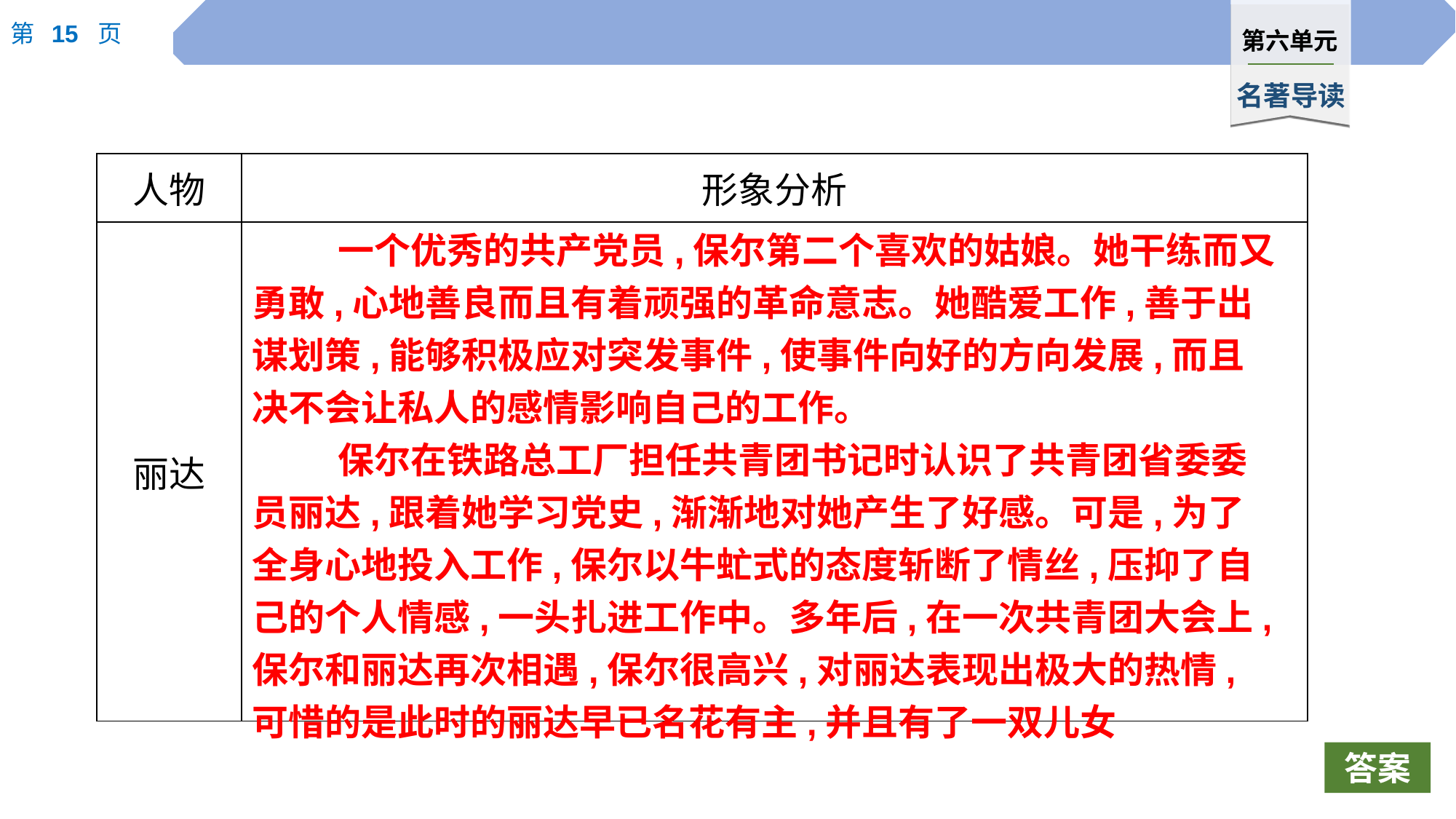

| 人物 | 形象分析 |
| --- | --- |
| 丽达 |  |
一个优秀的共产党员,保尔第二个喜欢的姑娘。她干练而又勇敢,心地善良而且有着顽强的革命意志。她酷爱工作,善于出谋划策,能够积极应对突发事件,使事件向好的方向发展,而且决不会让私人的感情影响自己的工作。
保尔在铁路总工厂担任共青团书记时认识了共青团省委委员丽达,跟着她学习党史,渐渐地对她产生了好感。可是,为了全身心地投入工作,保尔以牛虻式的态度斩断了情丝,压抑了自己的个人情感,一头扎进工作中。多年后,在一次共青团大会上,保尔和丽达再次相遇,保尔很高兴,对丽达表现出极大的热情,可惜的是此时的丽达早已名花有主,并且有了一双儿女
答案